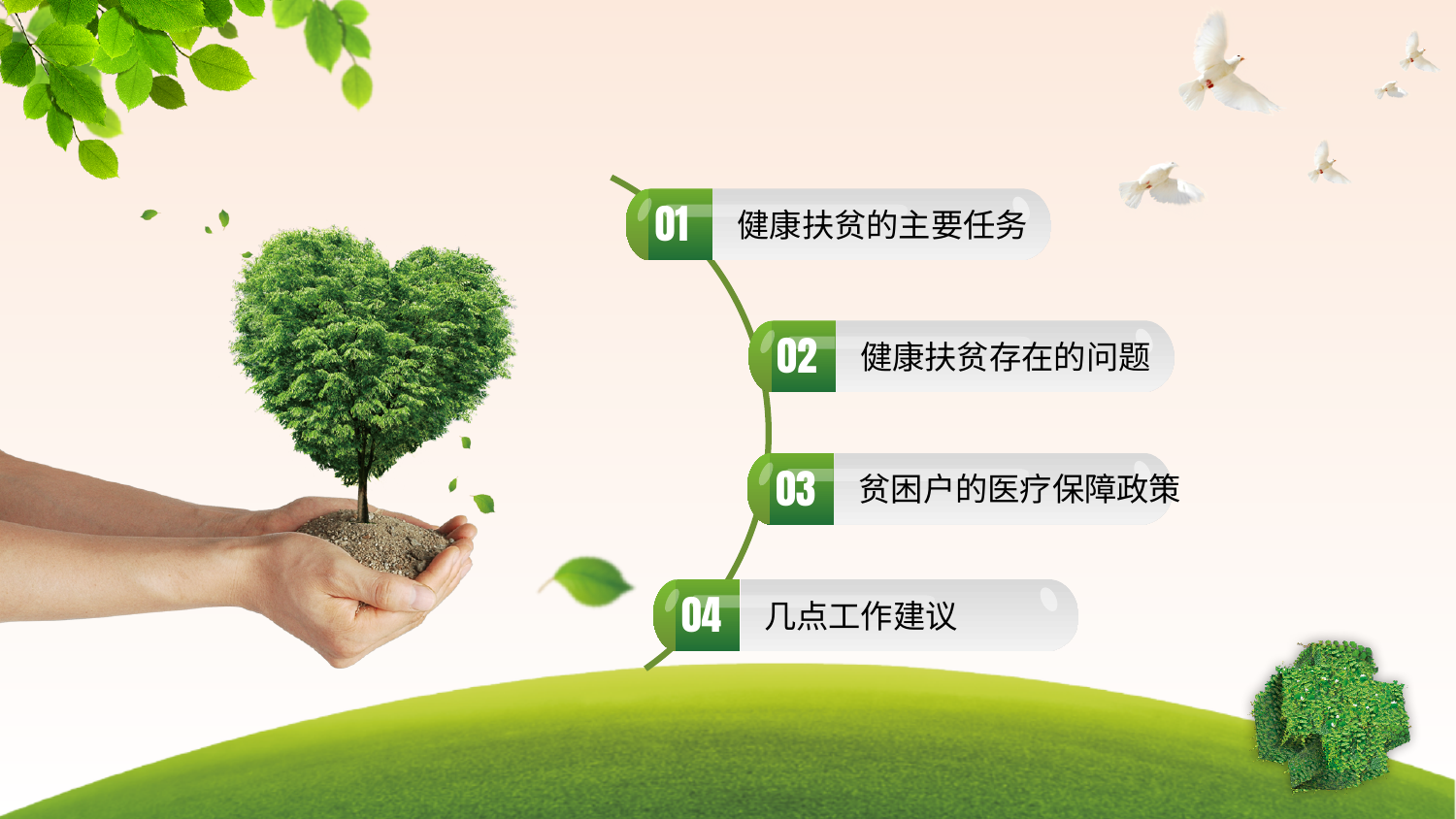

01
健康扶贫的主要任务

02
健康扶贫存在的问题

03
贫困户的医疗保障政策

04
几点工作建议